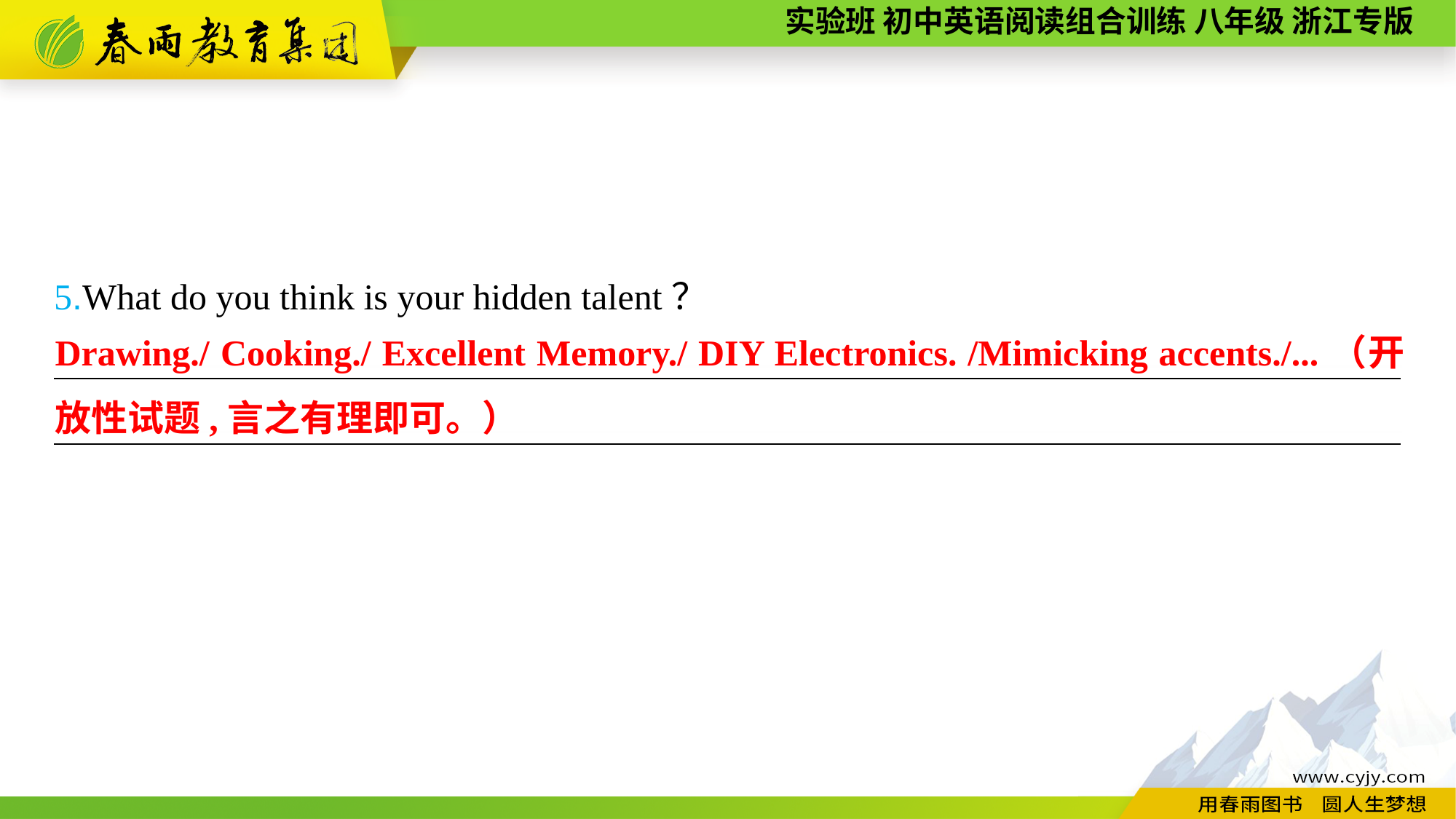

5.What do you think is your hidden talent？
——————————————————————————————————————————————————————————————————————————
Drawing./ Cooking./ Excellent Memory./ DIY Electronics. /Mimicking accents./...（开放性试题,言之有理即可。）